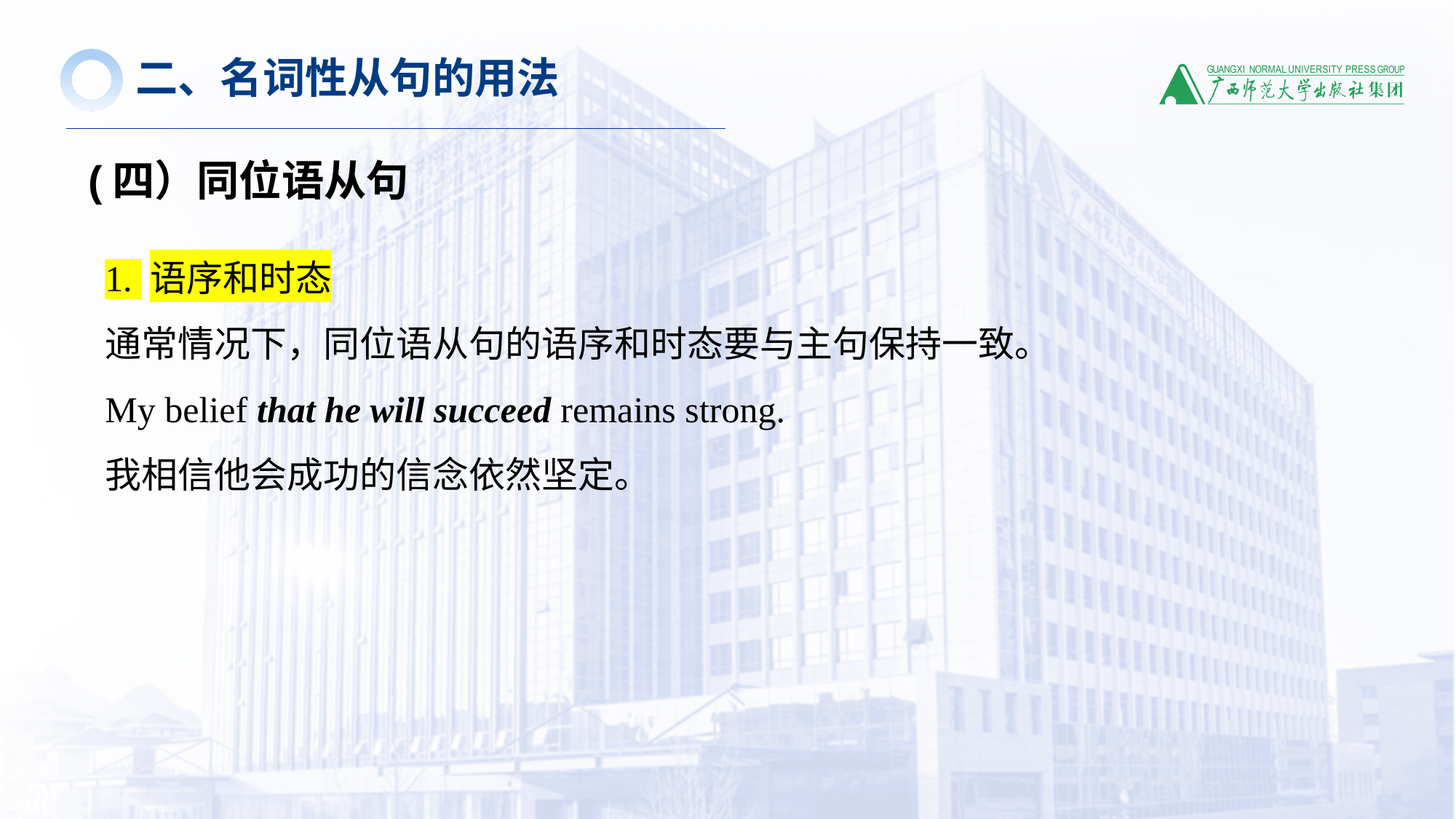

二、名词性从句的用法

(四）同位语从句
1. 语序和时态
通常情况下，同位语从句的语序和时态要与主句保持一致。
My belief that he will succeed remains strong.
我相信他会成功的信念依然坚定。